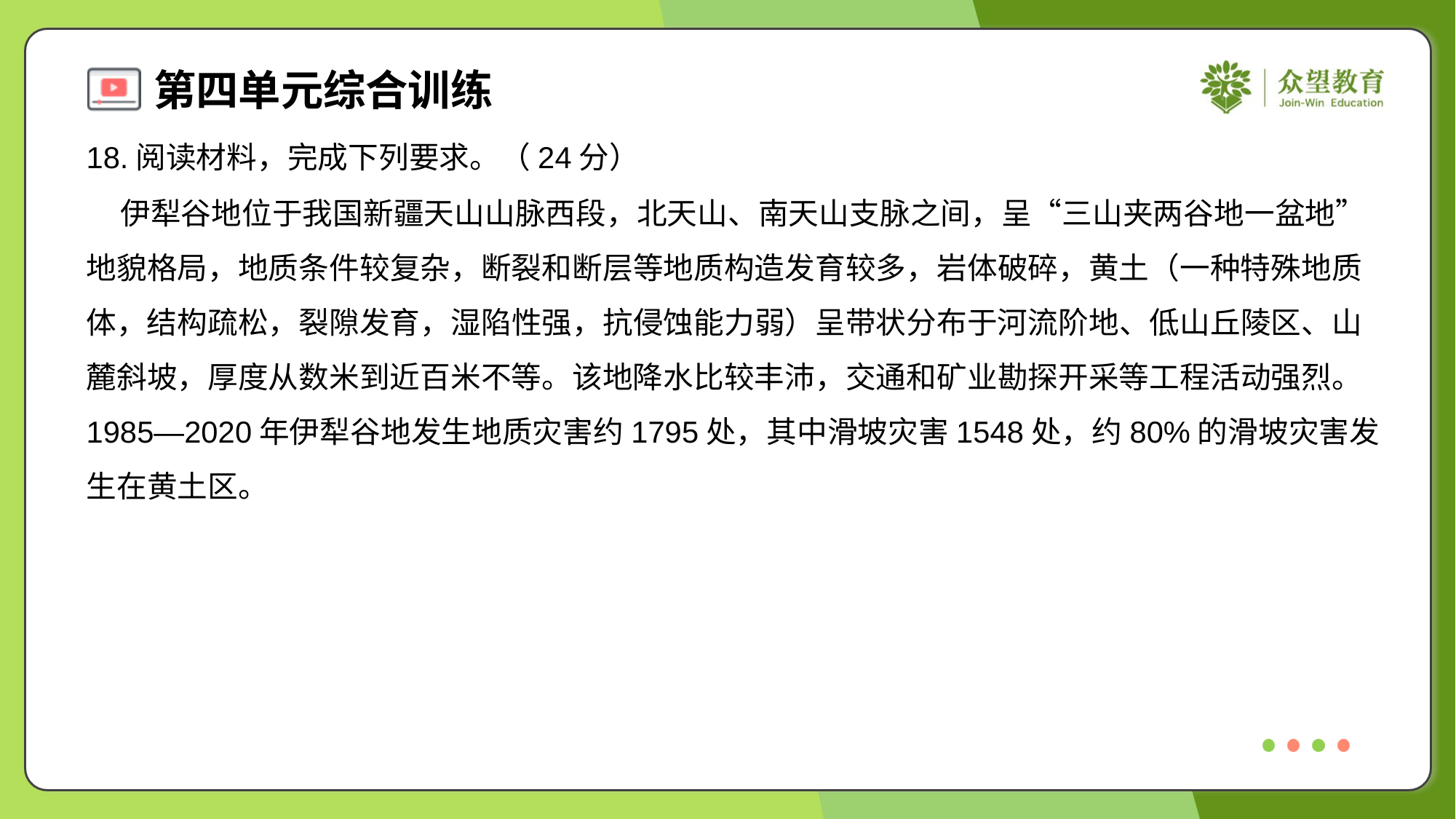

18.阅读材料，完成下列要求。（24分）
    伊犁谷地位于我国新疆天山山脉西段，北天山、南天山支脉之间，呈“三山夹两谷地一盆地”
地貌格局，地质条件较复杂，断裂和断层等地质构造发育较多，岩体破碎，黄土（一种特殊地质
体，结构疏松，裂隙发育，湿陷性强，抗侵蚀能力弱）呈带状分布于河流阶地、低山丘陵区、山
麓斜坡，厚度从数米到近百米不等。该地降水比较丰沛，交通和矿业勘探开采等工程活动强烈。
1985—2020年伊犁谷地发生地质灾害约1795处，其中滑坡灾害1548处，约80%的滑坡灾害发
生在黄土区。